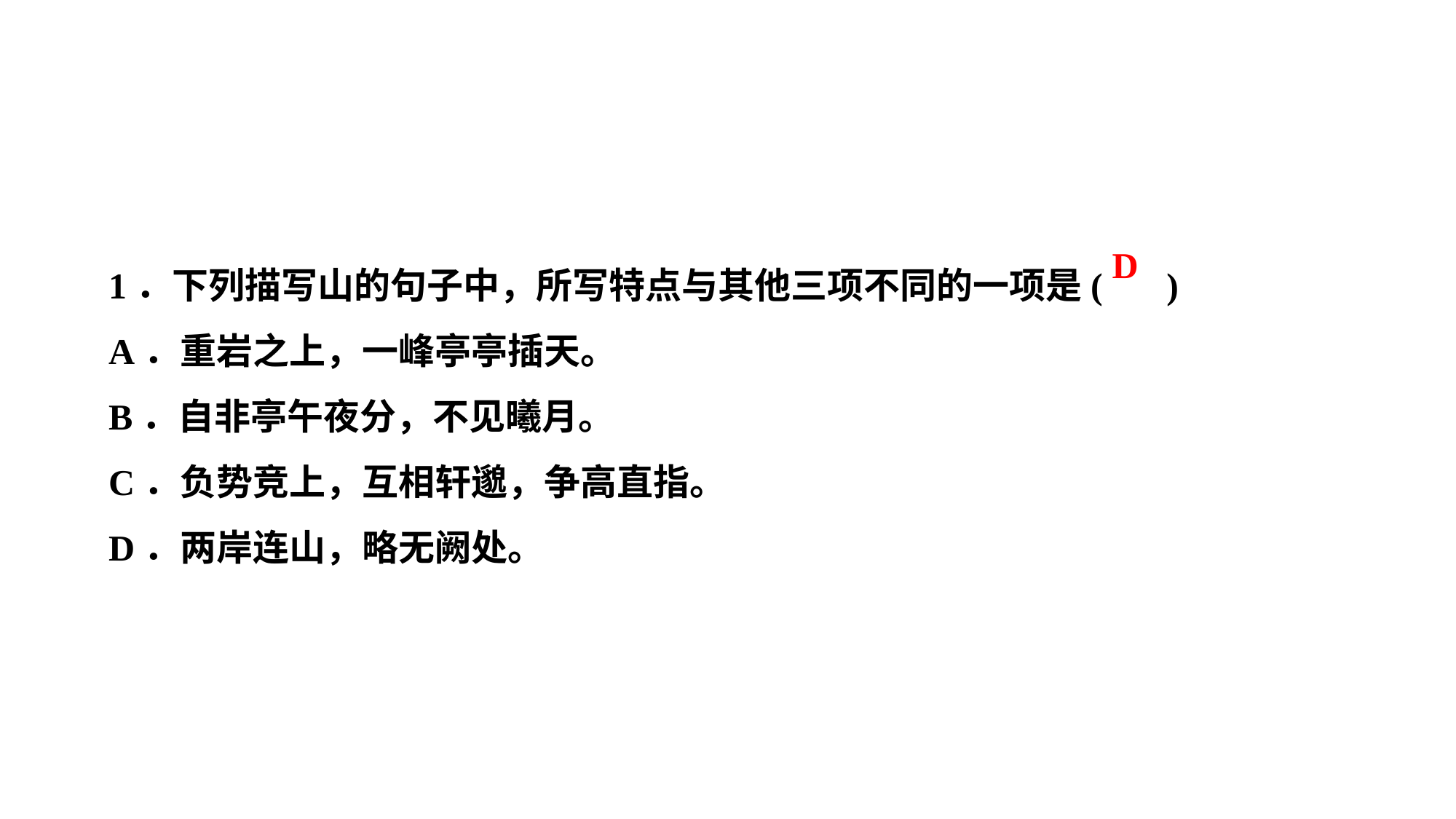

1．下列描写山的句子中，所写特点与其他三项不同的一项是(       )
A．重岩之上，一峰亭亭插天。
B．自非亭午夜分，不见曦月。
C．负势竞上，互相轩邈，争高直指。
D．两岸连山，略无阙处。
D